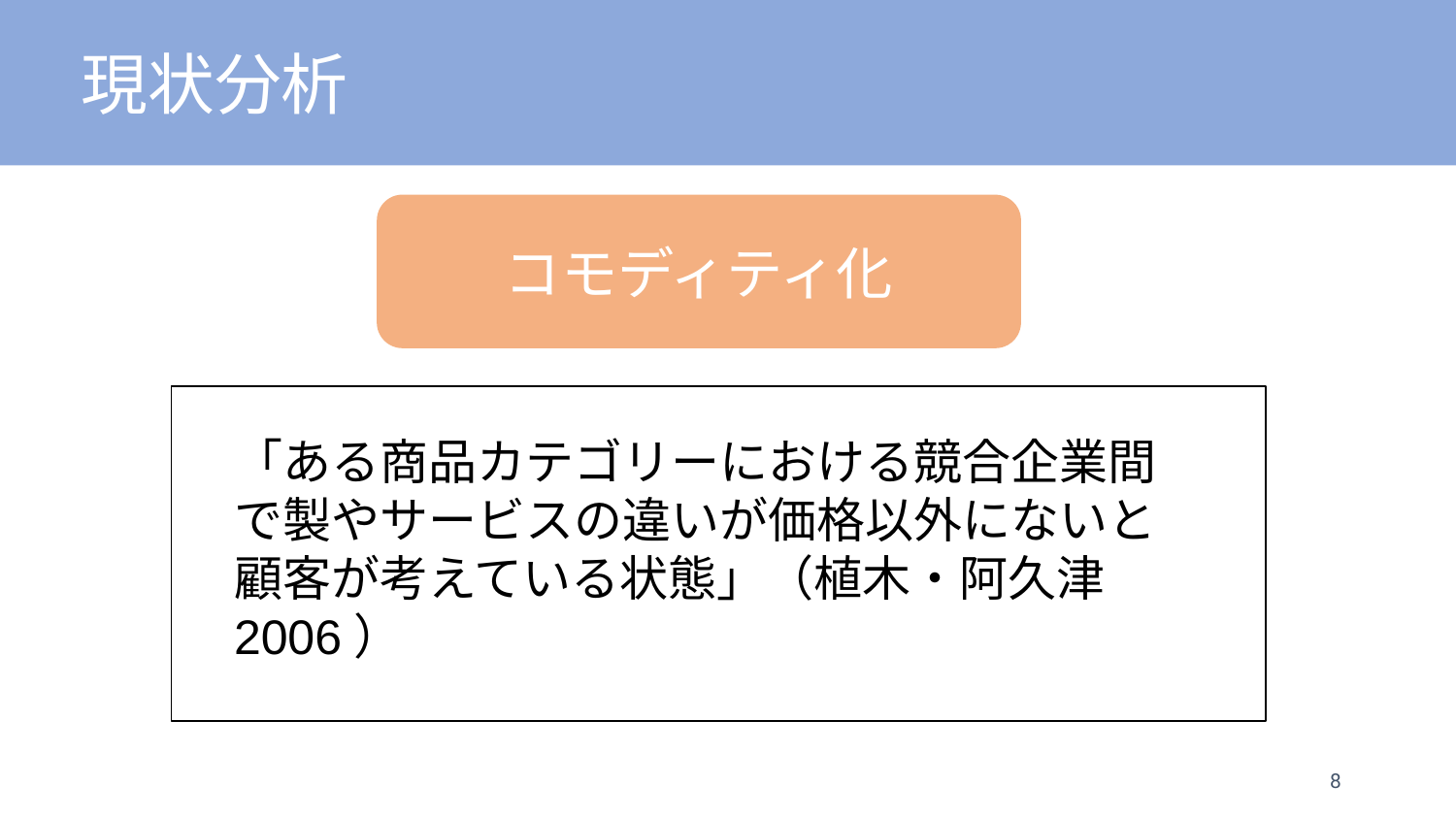

現状分析
コモディティ化

「ある商品カテゴリーにおける競合企業間で製やサービスの違いが価格以外にないと顧客が考えている状態」（植木・阿久津 2006）
8